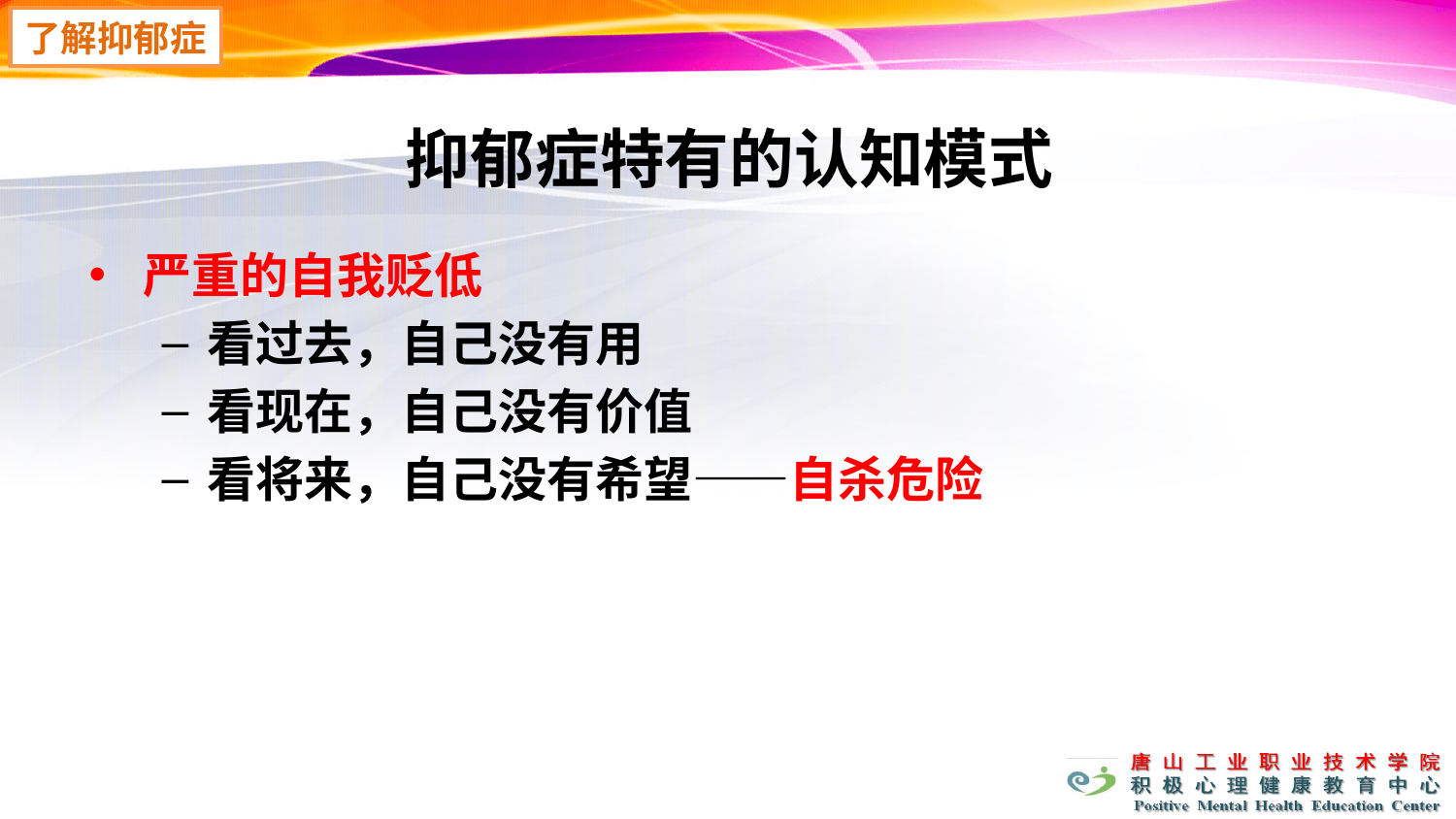

了解抑郁症
# 抑郁症特有的认知模式
严重的自我贬低
看过去，自己没有用
看现在，自己没有价值
看将来，自己没有希望——自杀危险